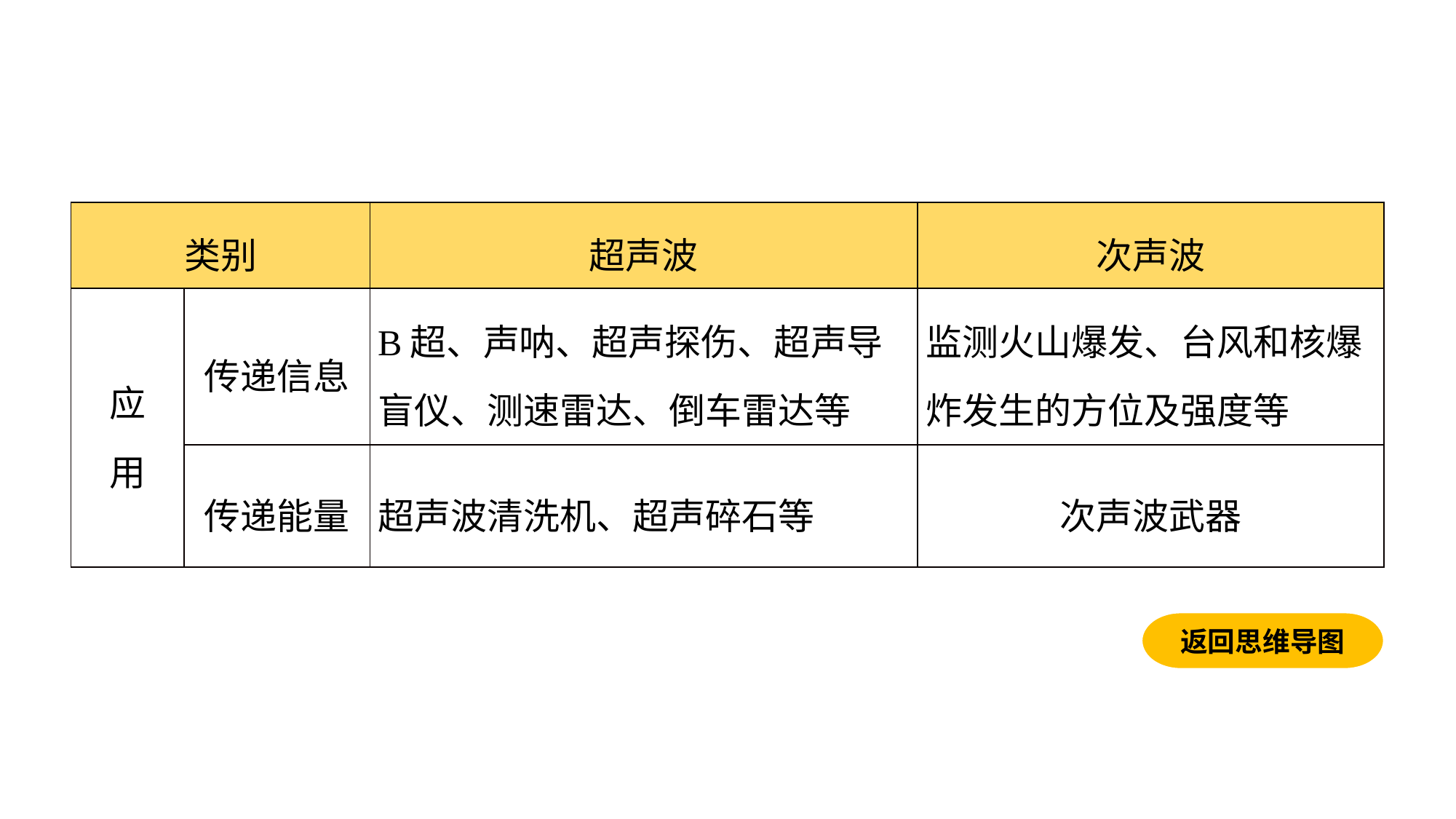

| 类别 |  | 超声波 | 次声波 |
| --- | --- | --- | --- |
| 应 用 | 传递信息 | B超、声呐、超声探伤、超声导盲仪、测速雷达、倒车雷达等 | 监测火山爆发、台风和核爆炸发生的方位及强度等 |
|  | 传递能量 | 超声波清洗机、超声碎石等 | 次声波武器 |
返回思维导图